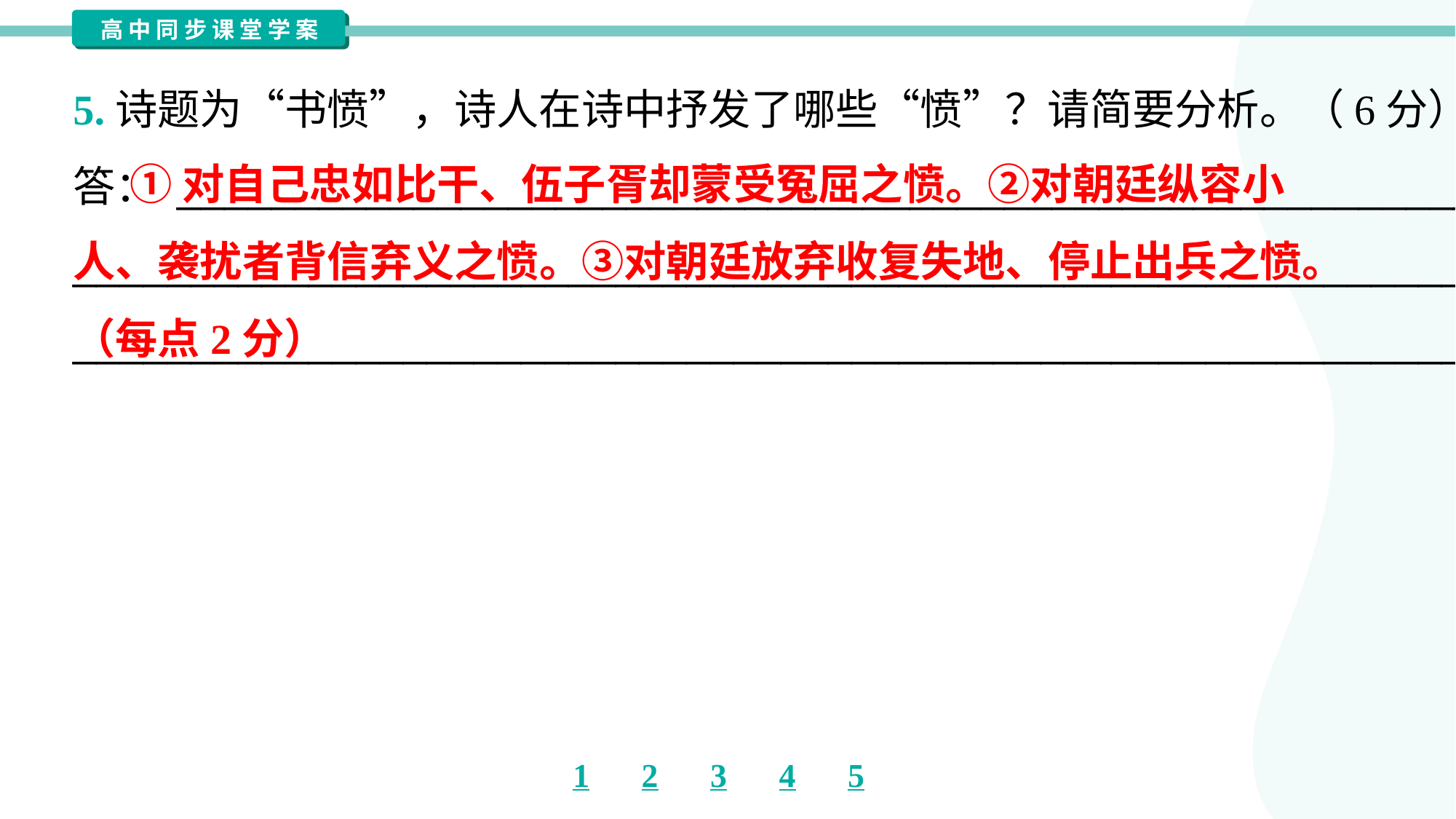

5.诗题为“书愤”，诗人在诗中抒发了哪些“愤”？请简要分析。（6分）
答： ________________________________________________________
_____________________________________________________________
_____________________________________________________________
      ①对自己忠如比干、伍子胥却蒙受冤屈之愤。②对朝廷纵容小
人、袭扰者背信弃义之愤。③对朝廷放弃收复失地、停止出兵之愤。
（每点2分）